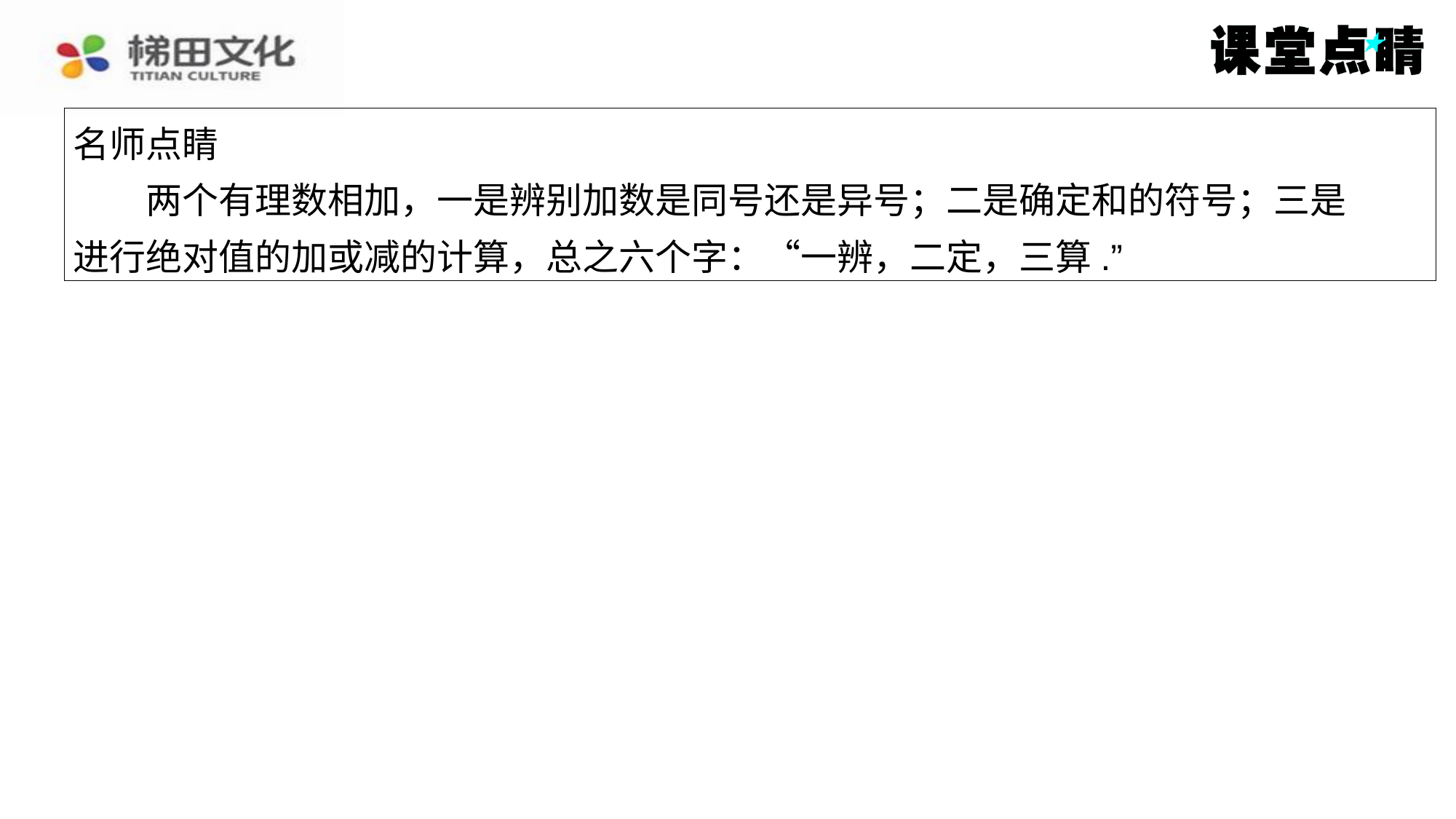

名师点睛
两个有理数相加，一是辨别加数是同号还是异号；二是确定和的符号；三是
进行绝对值的加或减的计算，总之六个字：“一辨，二定，三算.”